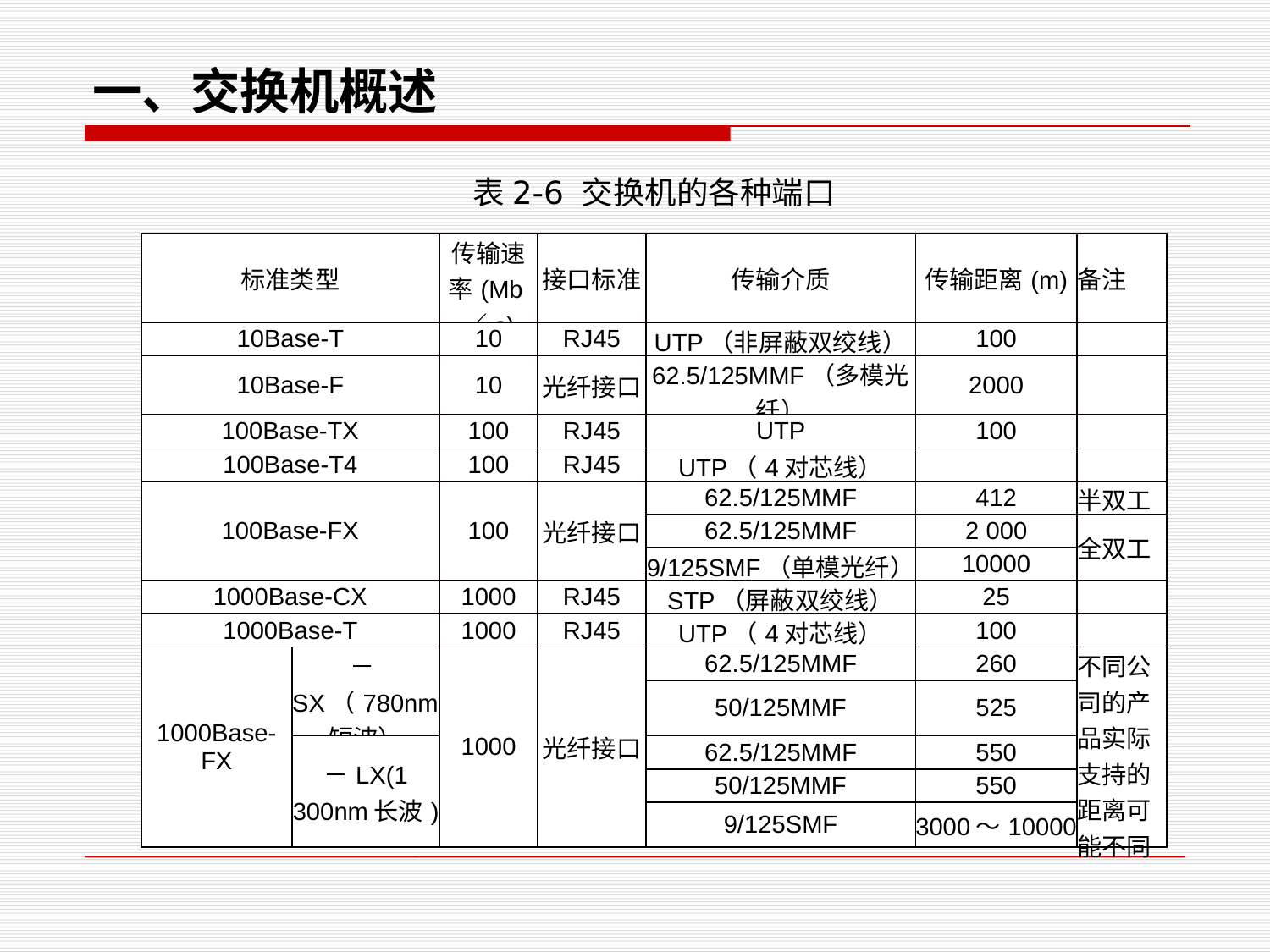

一、交换机概述
表2-6 交换机的各种端口
| 标准类型 |  | 传输速率(Mb／s) | 接口标准 | 传输介质 | 传输距离(m) | 备注 |
| --- | --- | --- | --- | --- | --- | --- |
| 10Base-T |  | 10 | RJ45 | UTP（非屏蔽双绞线） | 100 |  |
| 10Base-F |  | 10 | 光纤接口 | 62.5/125MMF（多模光纤） | 2000 |  |
| 100Base-TX |  | 100 | RJ45 | UTP | 100 |  |
| 100Base-T4 |  | 100 | RJ45 | UTP（4对芯线） |  |  |
| 100Base-FX |  | 100 | 光纤接口 | 62.5/125MMF | 412 | 半双工 |
|  |  |  |  | 62.5/125MMF | 2 000 | 全双工 |
|  |  |  |  | 9/125SMF（单模光纤） | 10000 |  |
| 1000Base-CX |  | 1000 | RJ45 | STP（屏蔽双绞线） | 25 |  |
| 1000Base-T |  | 1000 | RJ45 | UTP（4对芯线） | 100 |  |
| 1000Base-FX | －SX（780nm短波） | 1000 | 光纤接口 | 62.5/125MMF | 260 | 不同公司的产品实际支持的距离可能不同 |
|  |  |  |  | 50/125MMF | 525 |  |
|  | －LX(1 300nm长波) |  |  | 62.5/125MMF | 550 |  |
|  |  |  |  | 50/125MMF | 550 |  |
|  |  |  |  | 9/125SMF | 3000～10000 |  |
57